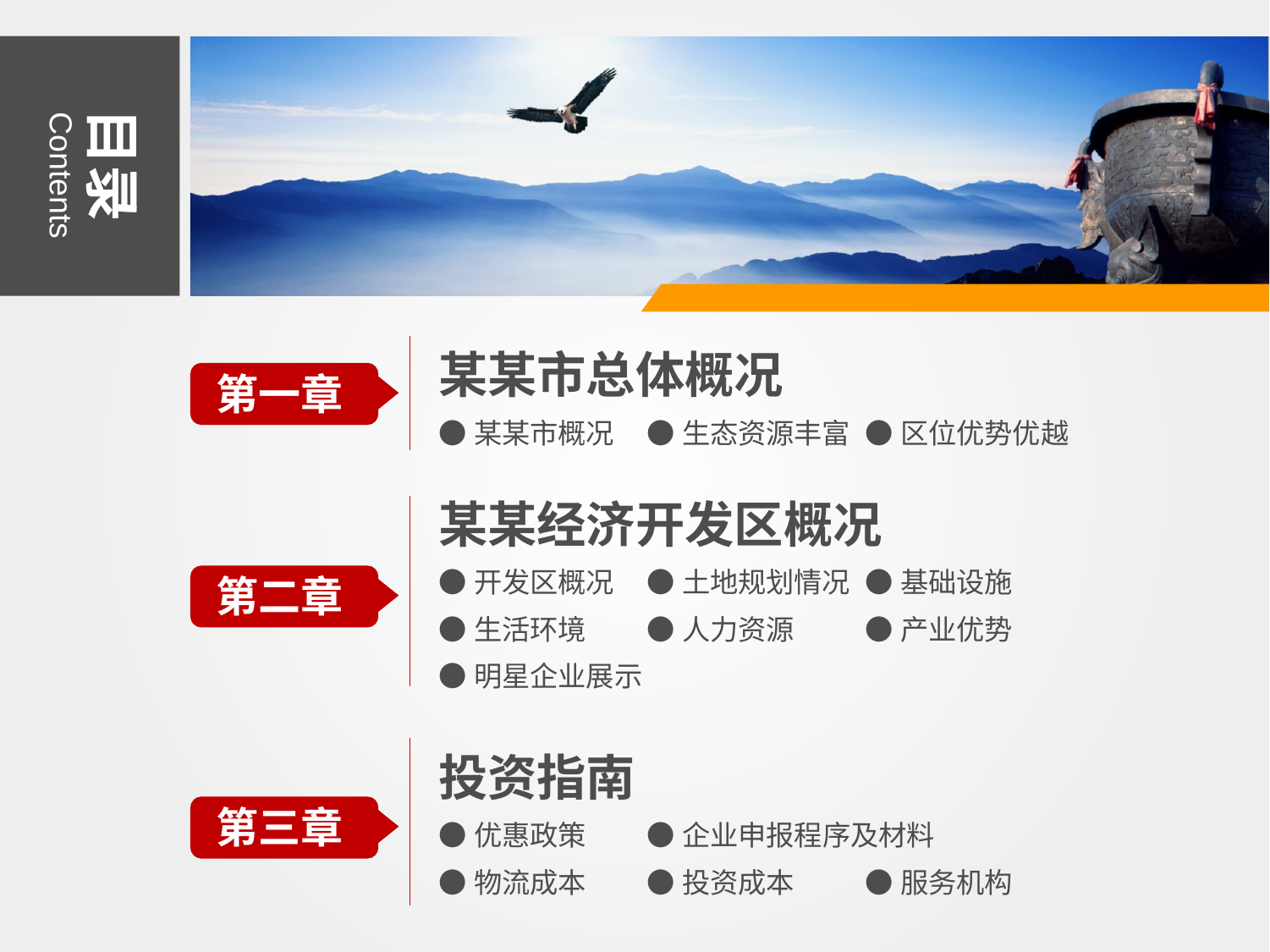

目录
Contents

某某市总体概况
第一章

●某某市概况
●生态资源丰富
●区位优势优越
某某经济开发区概况
●开发区概况
●土地规划情况
●基础设施
●生活环境
●人力资源
●产业优势
●明星企业展示
第二章

投资指南
●优惠政策
●企业申报程序及材料
●物流成本
●投资成本
●服务机构
第三章

Contents